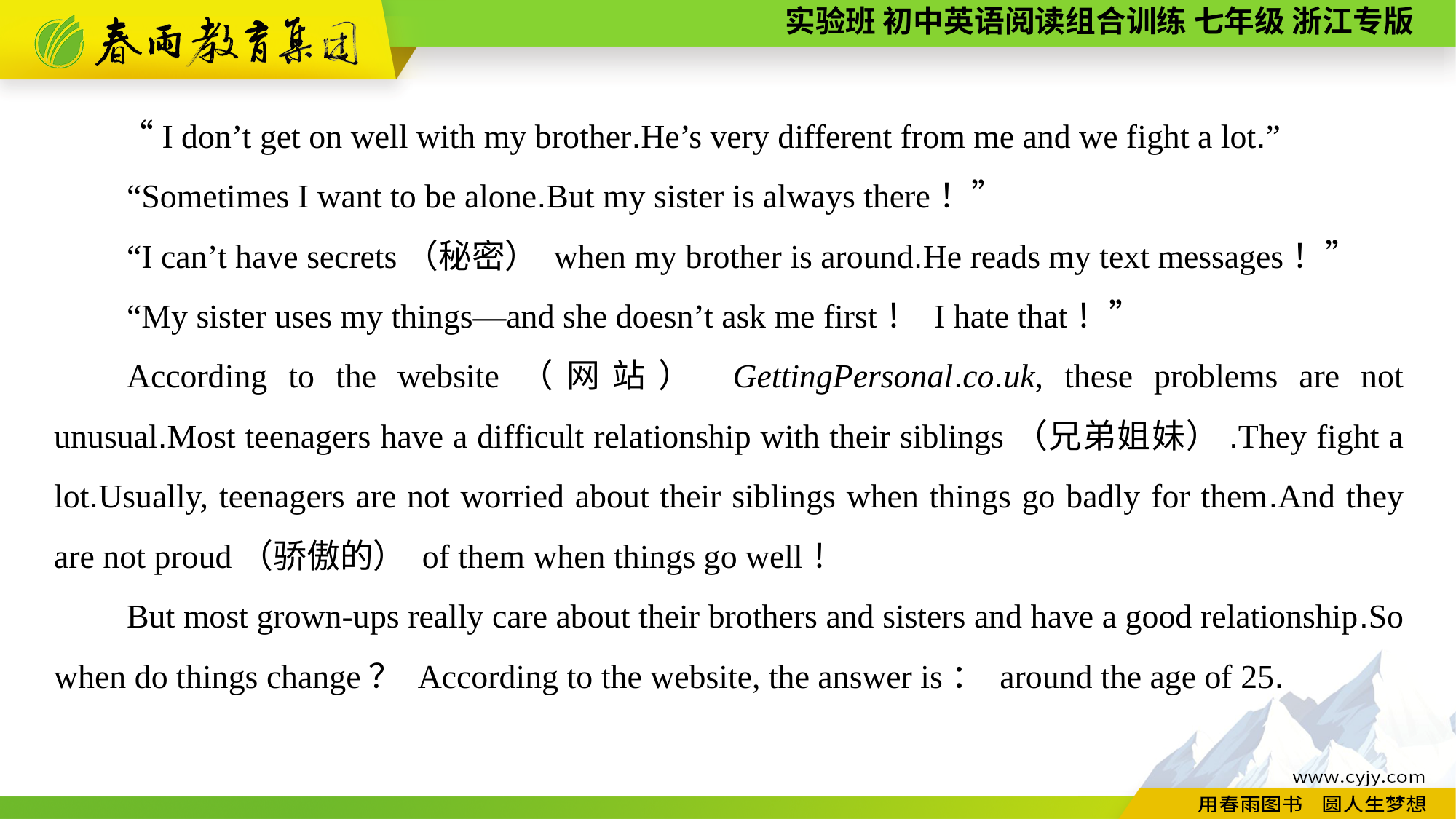

“I don’t get on well with my brother.He’s very different from me and we fight a lot.”
“Sometimes I want to be alone.But my sister is always there！”
“I can’t have secrets（秘密） when my brother is around.He reads my text messages！”
“My sister uses my things—and she doesn’t ask me first！ I hate that！”
According to the website（网站） GettingPersonal.co.uk, these problems are not unusual.Most teenagers have a difficult relationship with their siblings（兄弟姐妹）.They fight a lot.Usually, teenagers are not worried about their siblings when things go badly for them.And they are not proud（骄傲的） of them when things go well！
But most grown-ups really care about their brothers and sisters and have a good relationship.So when do things change？ According to the website, the answer is： around the age of 25.